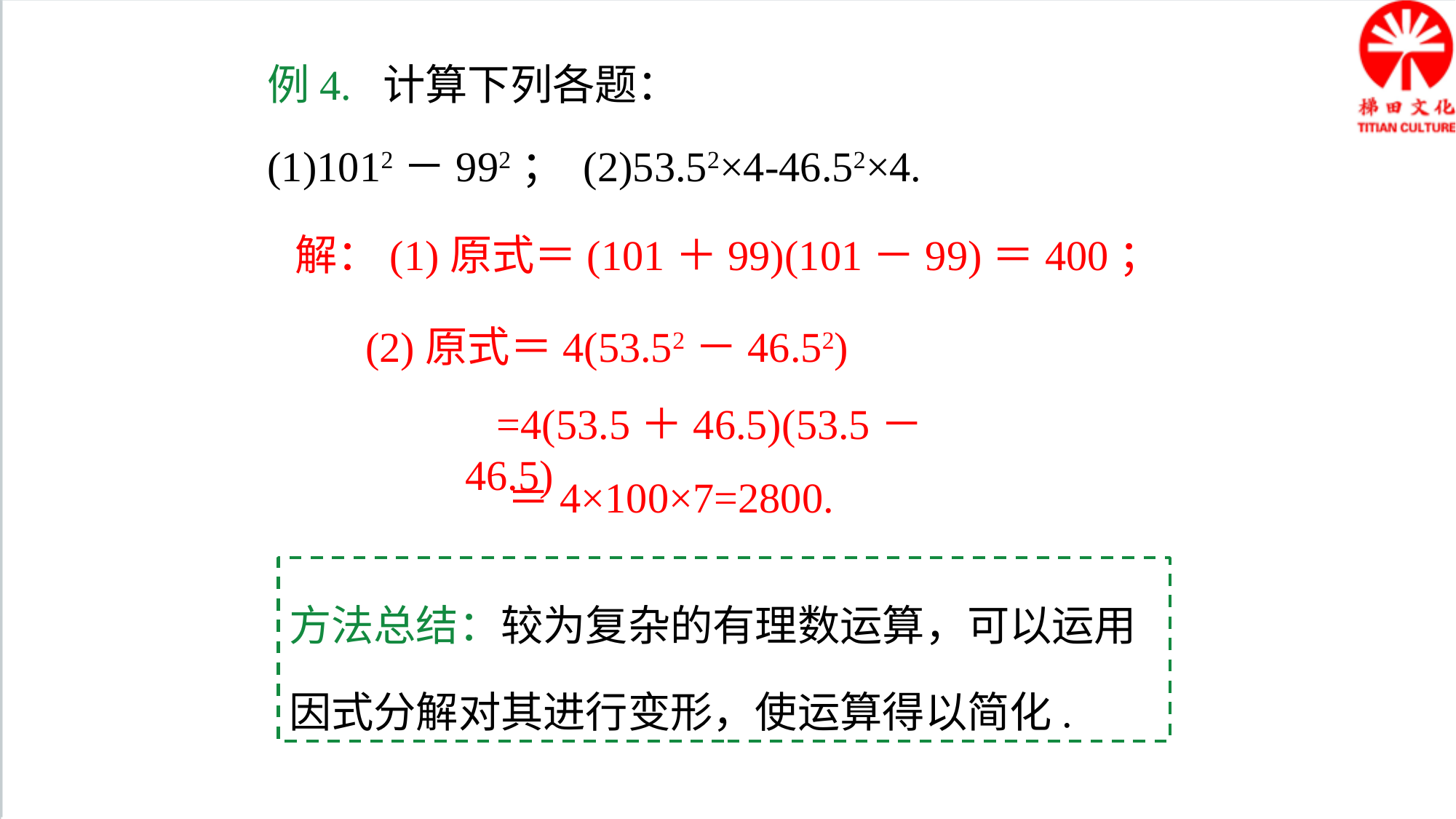

例4.  计算下列各题：
(1)1012－992； (2)53.52×4-46.52×4.
解：(1)原式＝(101＋99)(101－99)＝400；
(2)原式＝4(53.52－46.52)
=4(53.5＋46.5)(53.5－46.5)
＝4×100×7=2800.
方法总结：较为复杂的有理数运算，可以运用因式分解对其进行变形，使运算得以简化.